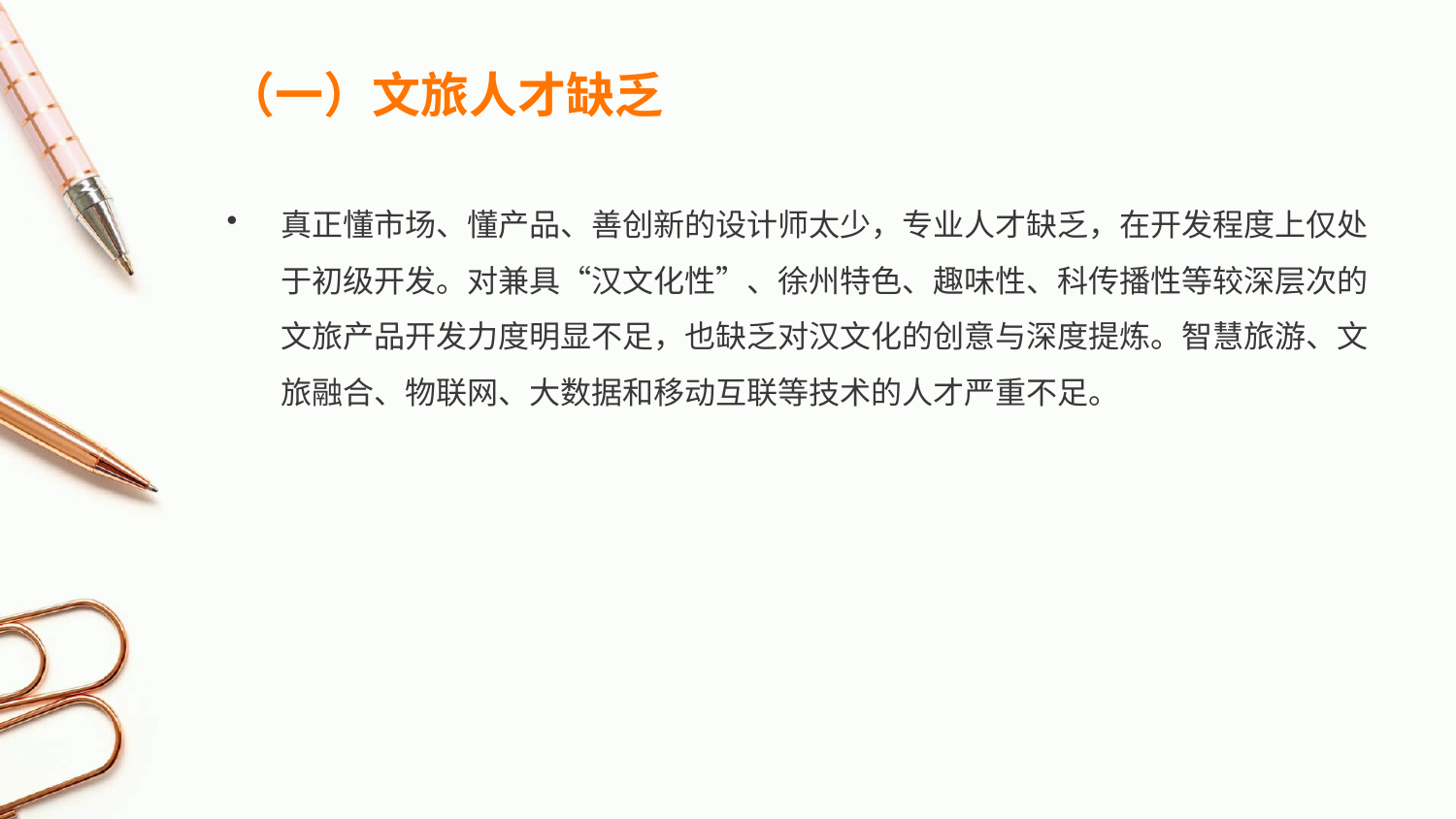

（一）文旅人才缺乏
真正懂市场、懂产品、善创新的设计师太少，专业人才缺乏，在开发程度上仅处于初级开发。对兼具“汉文化性”、徐州特色、趣味性、科传播性等较深层次的文旅产品开发力度明显不足，也缺乏对汉文化的创意与深度提炼。智慧旅游、文旅融合、物联网、大数据和移动互联等技术的人才严重不足。